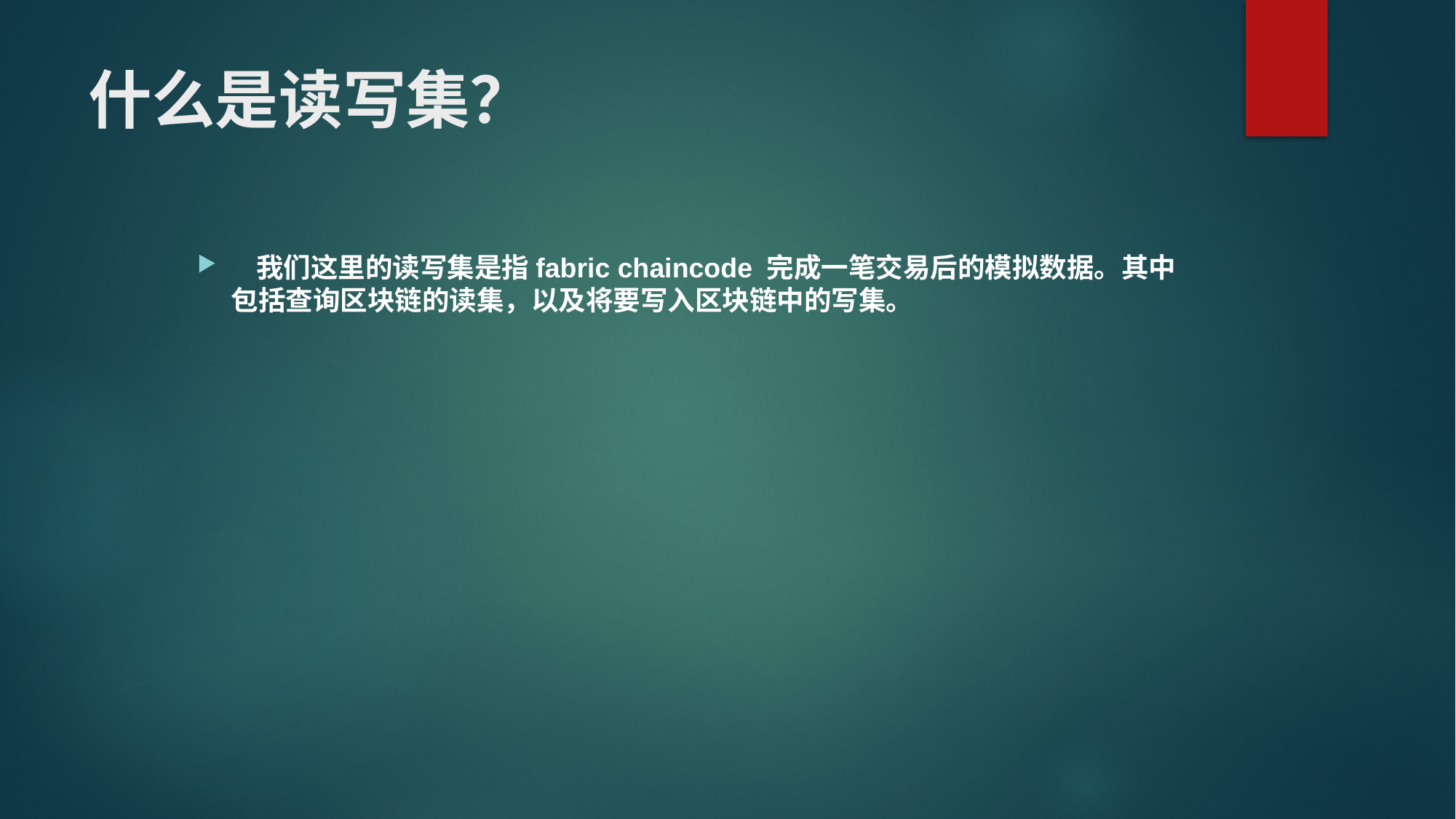

# 什么是读写集？
   我们这里的读写集是指fabric chaincode 完成一笔交易后的模拟数据。其中包括查询区块链的读集，以及将要写入区块链中的写集。